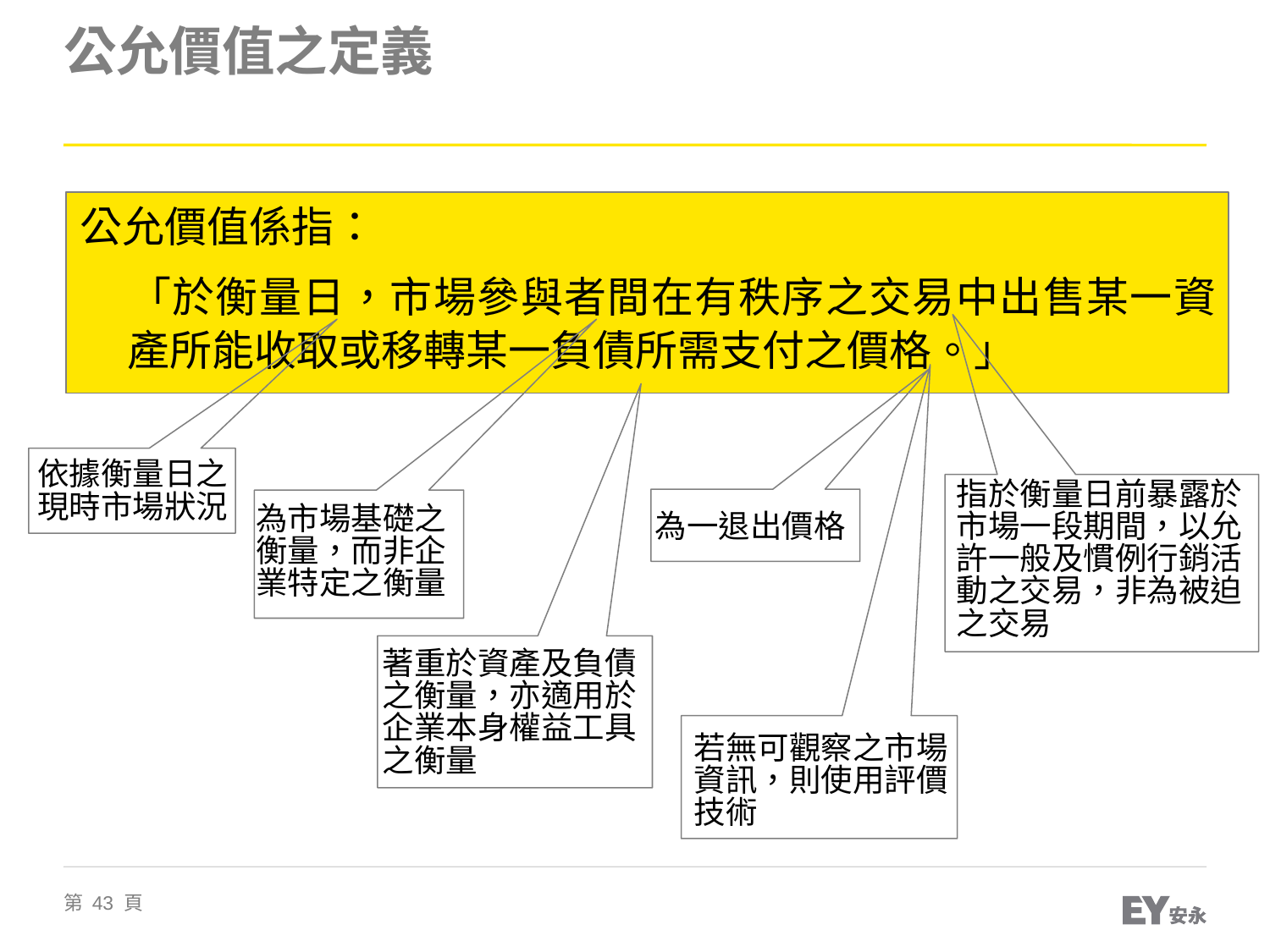

# 公允價值之定義
公允價值係指：
	「於衡量日，市場參與者間在有秩序之交易中出售某一資產所能收取或移轉某一負債所需支付之價格。」

依據衡量日之現時市場狀況

指於衡量日前暴露於市場一段期間，以允許一般及慣例行銷活動之交易，非為被迫之交易

為市場基礎之衡量，而非企業特定之衡量
為一退出價格

著重於資產及負債之衡量，亦適用於企業本身權益工具之衡量

若無可觀察之市場資訊，則使用評價技術